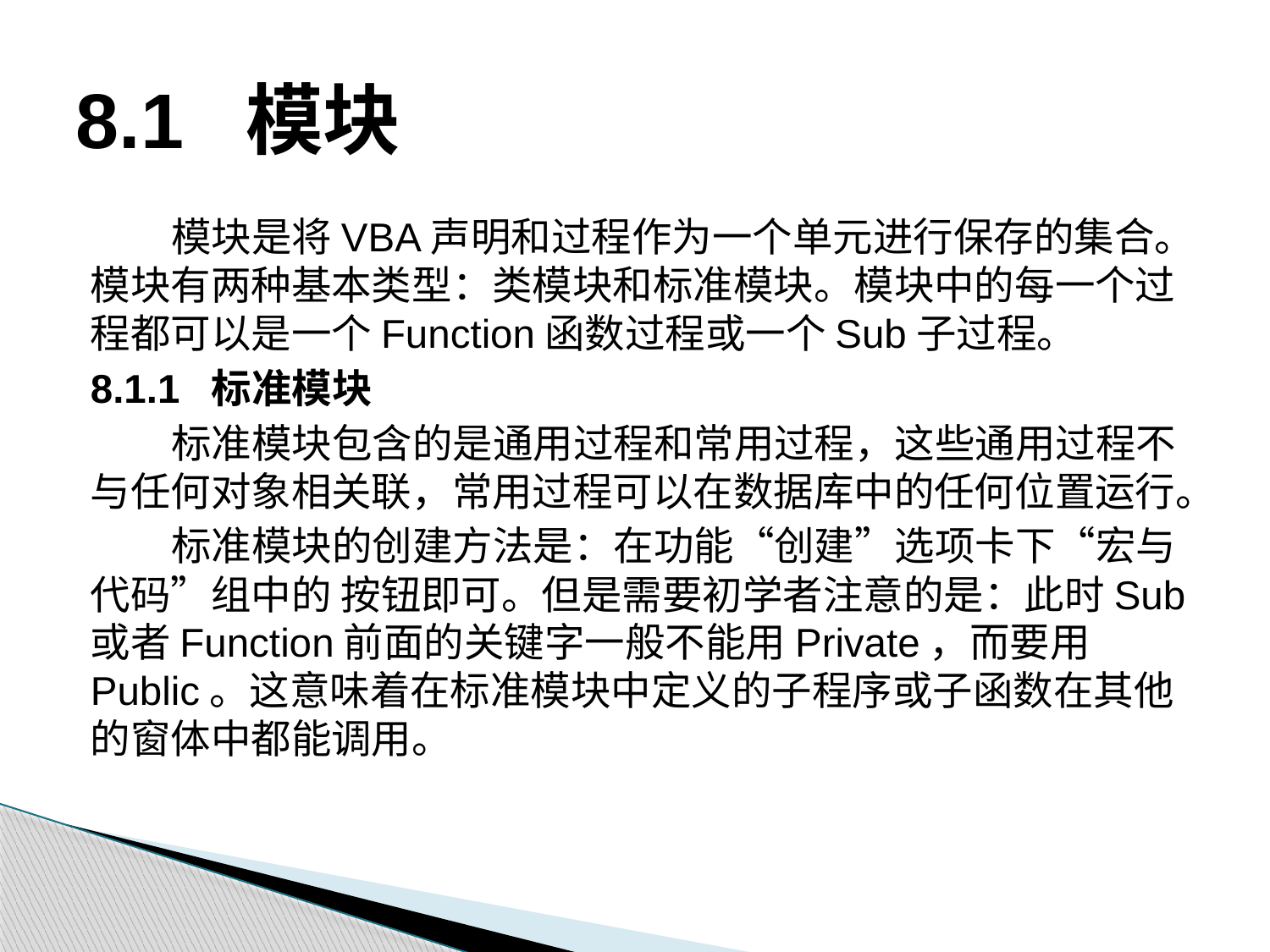

# 8.1  模块
模块是将VBA声明和过程作为一个单元进行保存的集合。模块有两种基本类型：类模块和标准模块。模块中的每一个过程都可以是一个Function函数过程或一个Sub子过程。
8.1.1  标准模块
标准模块包含的是通用过程和常用过程，这些通用过程不与任何对象相关联，常用过程可以在数据库中的任何位置运行。
标准模块的创建方法是：在功能“创建”选项卡下“宏与代码”组中的 按钮即可。但是需要初学者注意的是：此时Sub或者Function前面的关键字一般不能用Private，而要用Public。这意味着在标准模块中定义的子程序或子函数在其他的窗体中都能调用。